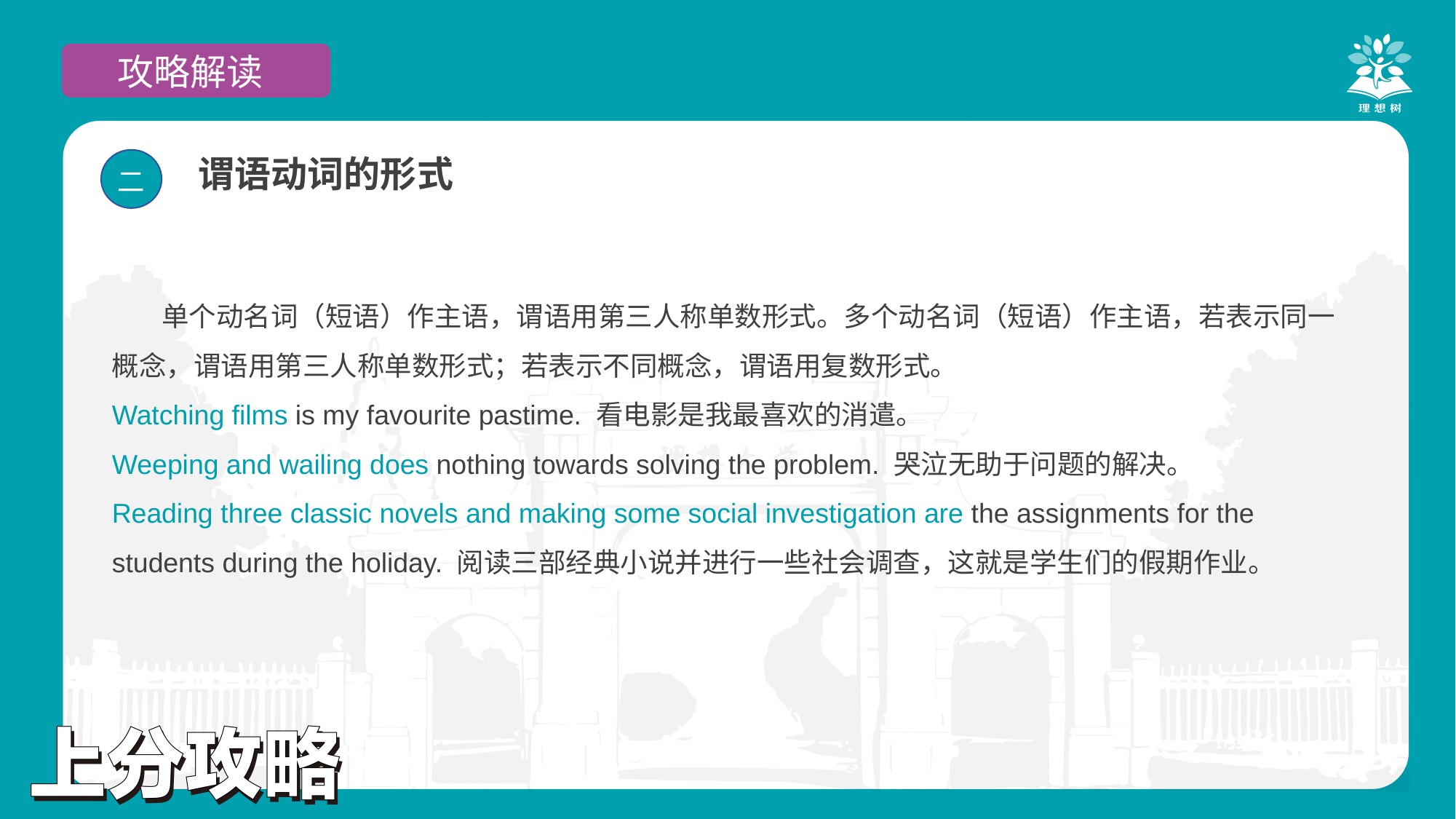

攻略解读

二
谓语动词的形式
       单个动名词（短语）作主语，谓语用第三人称单数形式。多个动名词（短语）作主语，若表示同一概念，谓语用第三人称单数形式；若表示不同概念，谓语用复数形式。
Watching films is my favourite pastime. 看电影是我最喜欢的消遣。
Weeping and wailing does nothing towards solving the problem. 哭泣无助于问题的解决。
Reading three classic novels and making some social investigation are the assignments for the students during the holiday. 阅读三部经典小说并进行一些社会调查，这就是学生们的假期作业。